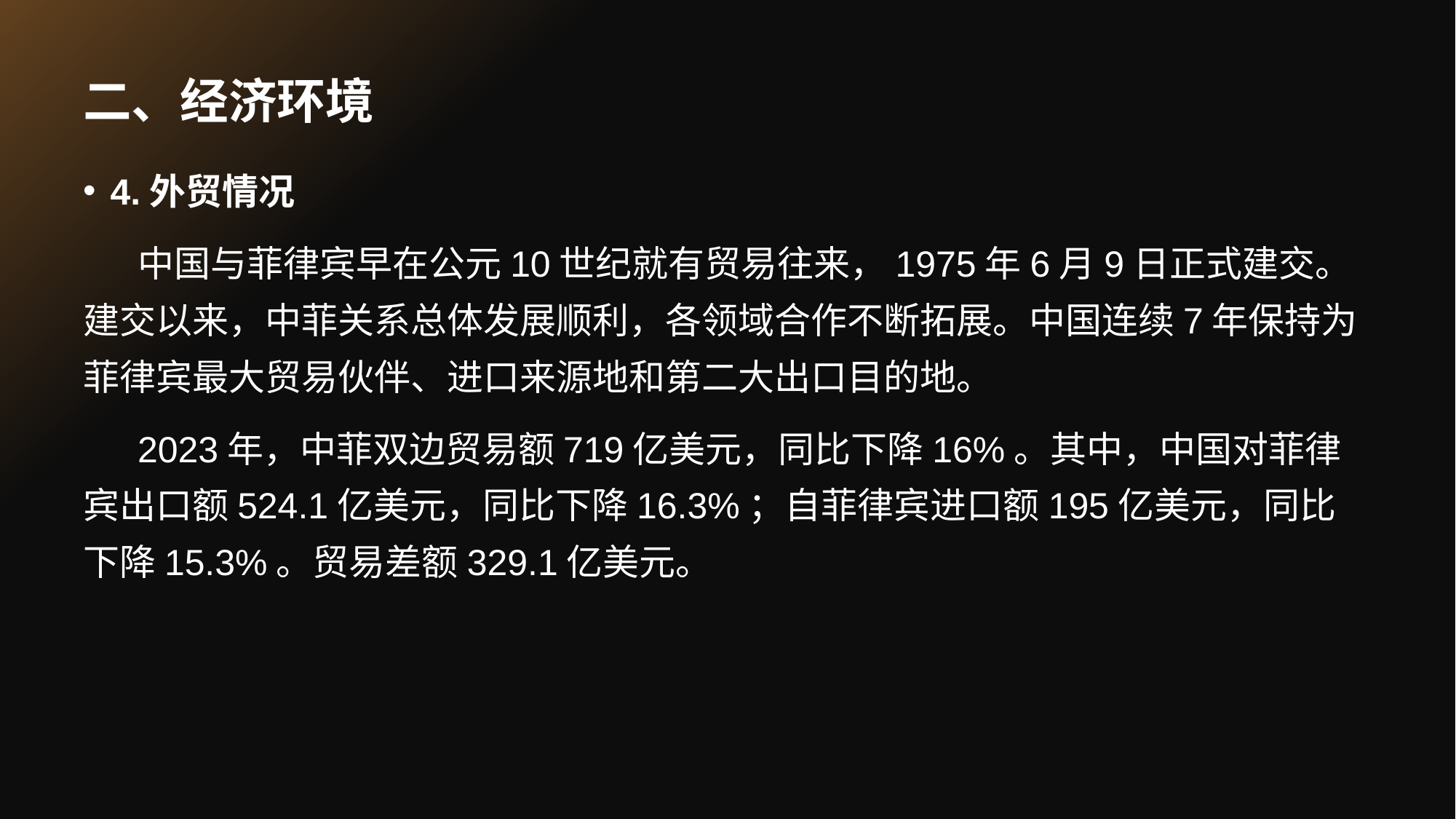

# 二、经济环境
4.外贸情况
中国与菲律宾早在公元10世纪就有贸易往来，1975年6月9日正式建交。建交以来，中菲关系总体发展顺利，各领域合作不断拓展。中国连续7年保持为菲律宾最大贸易伙伴、进口来源地和第二大出口目的地。
2023年，中菲双边贸易额719亿美元，同比下降16%。其中，中国对菲律宾出口额524.1亿美元，同比下降16.3%；自菲律宾进口额195亿美元，同比下降15.3%。贸易差额329.1亿美元。